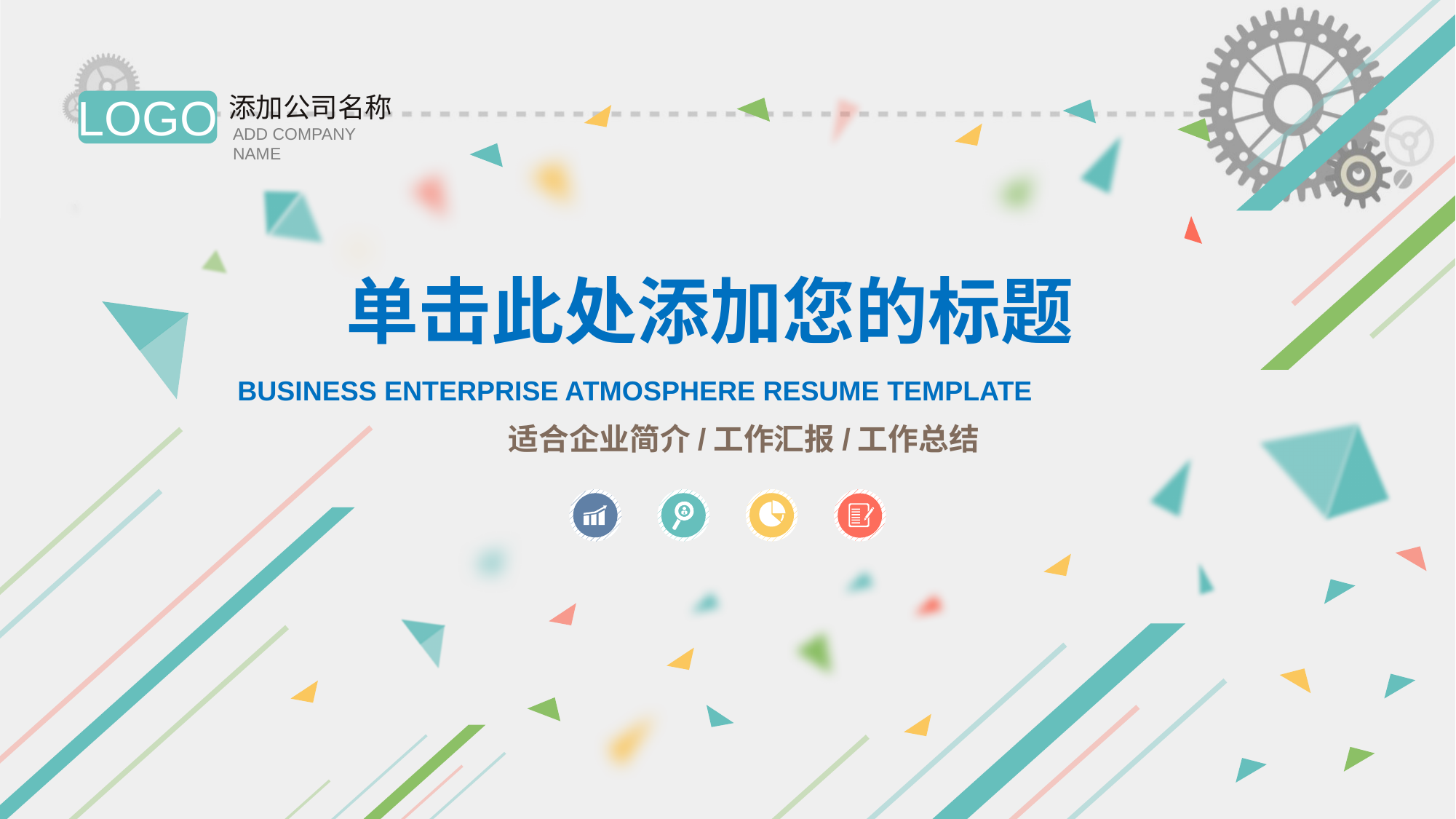

LOGO

添加公司名称
ADD COMPANY NAME

单击此处添加您的标题

BUSINESS ENTERPRISE ATMOSPHERE RESUME TEMPLATE

适合企业简介/工作汇报/工作总结